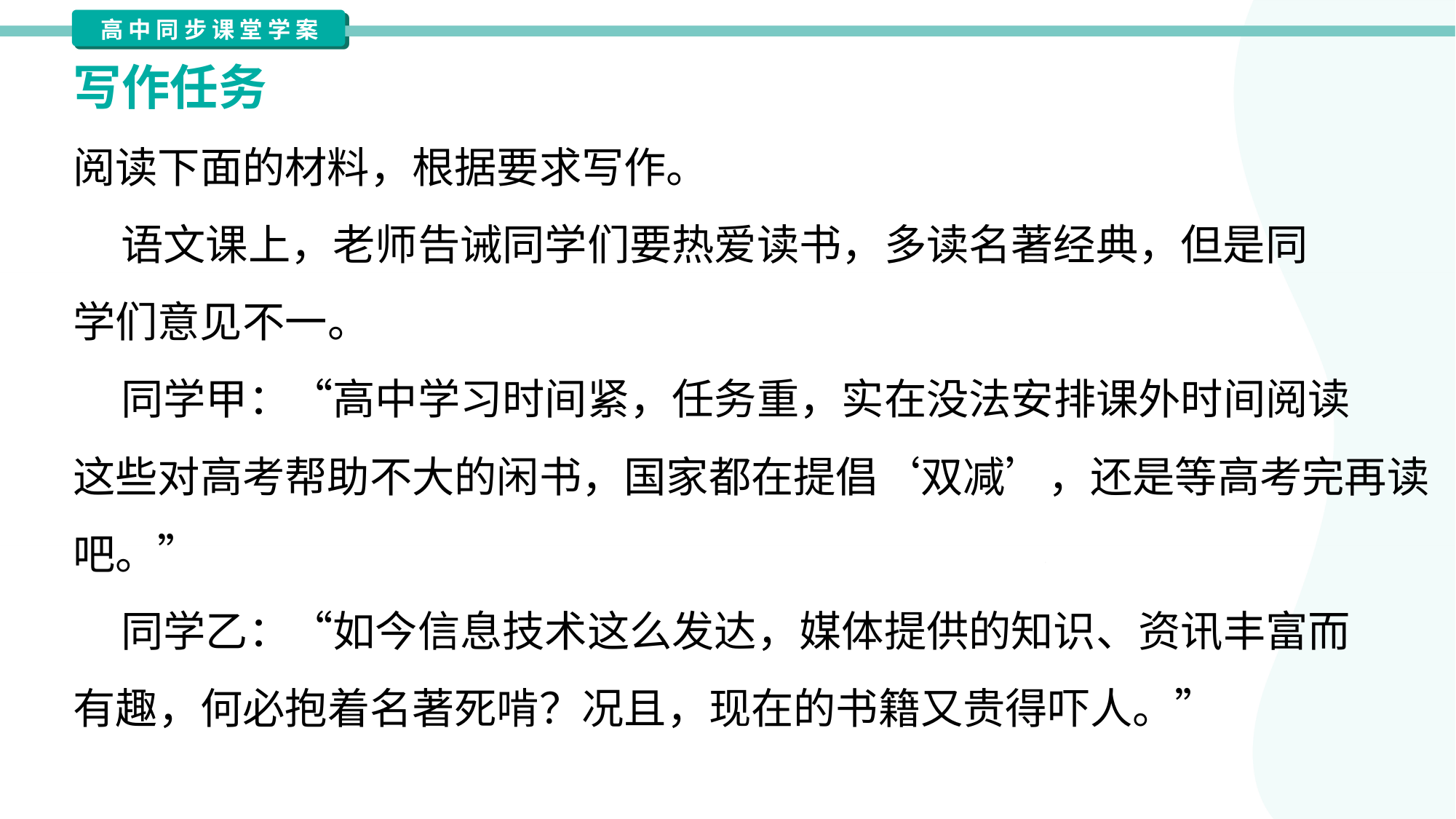

写作任务
阅读下面的材料，根据要求写作。
    语文课上，老师告诫同学们要热爱读书，多读名著经典，但是同
学们意见不一。
    同学甲：“高中学习时间紧，任务重，实在没法安排课外时间阅读
这些对高考帮助不大的闲书，国家都在提倡‘双减’，还是等高考完再读
吧。”
    同学乙：“如今信息技术这么发达，媒体提供的知识、资讯丰富而
有趣，何必抱着名著死啃？况且，现在的书籍又贵得吓人。”